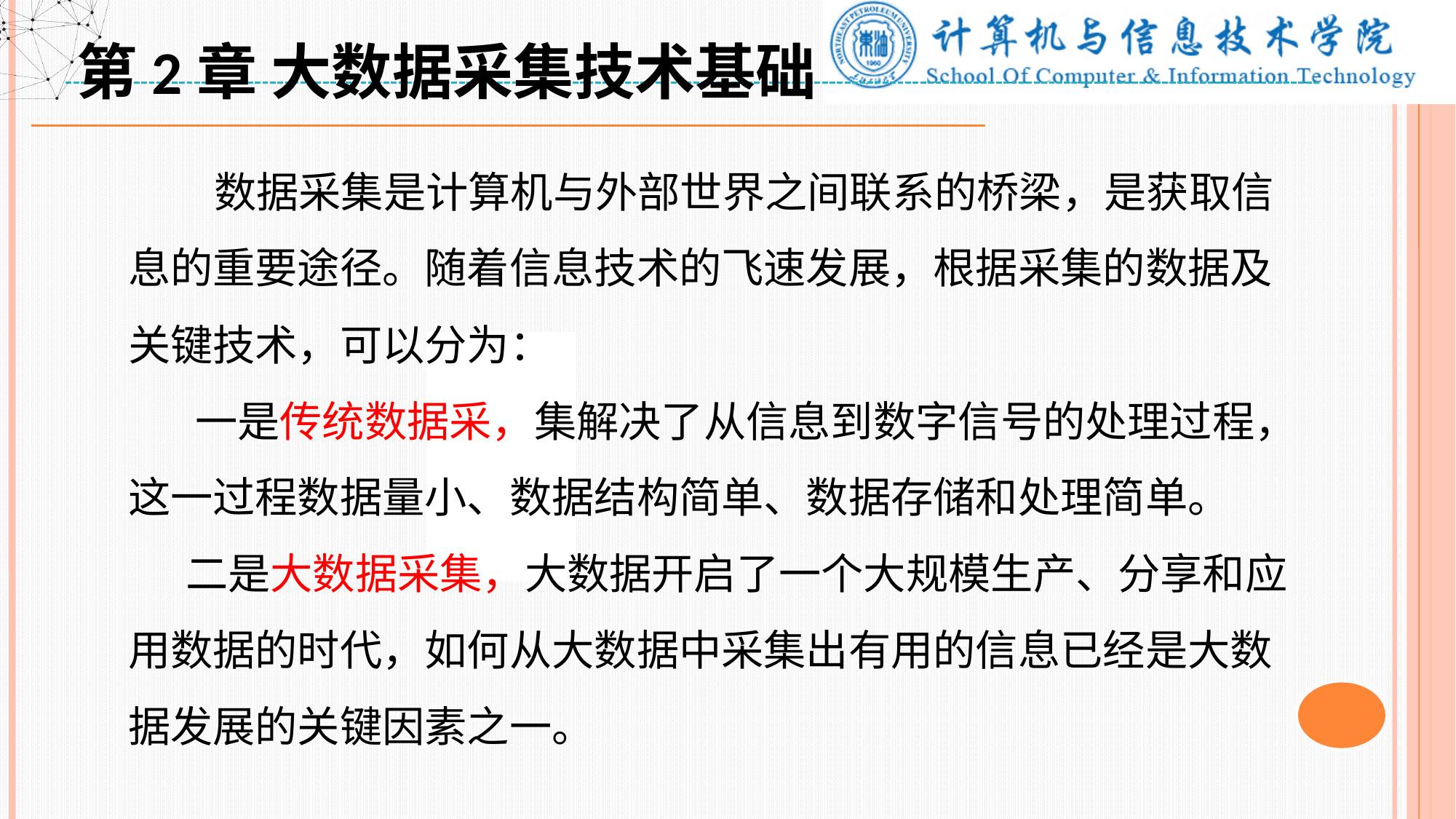

第2章 大数据采集技术基础
        数据采集是计算机与外部世界之间联系的桥梁，是获取信息的重要途径。随着信息技术的飞速发展，根据采集的数据及关键技术，可以分为：
      一是传统数据采，集解决了从信息到数字信号的处理过程，这一过程数据量小、数据结构简单、数据存储和处理简单。
     二是大数据采集，大数据开启了一个大规模生产、分享和应用数据的时代，如何从大数据中采集出有用的信息已经是大数据发展的关键因素之一。